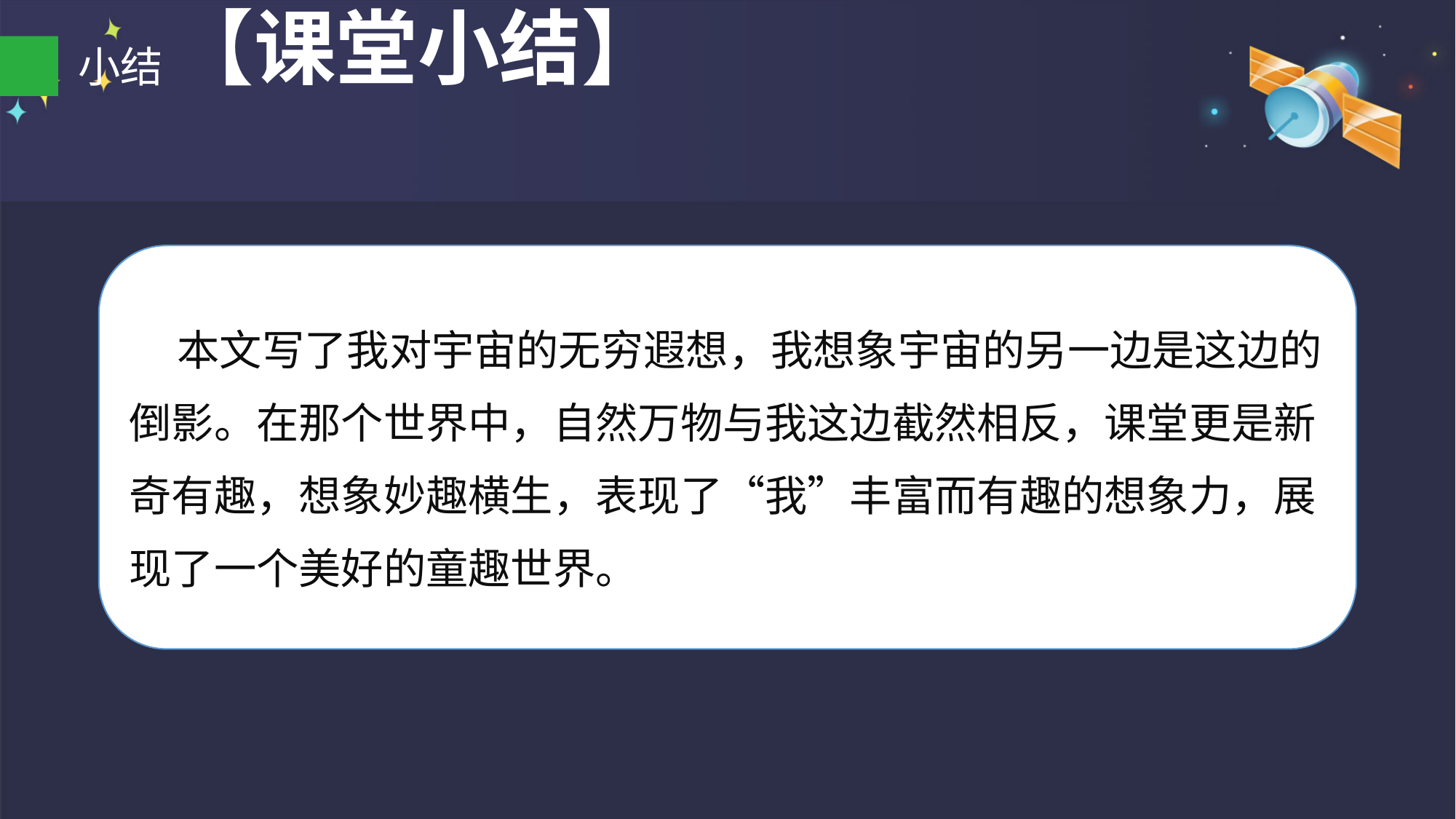

【课堂小结】
小结

    本文写了我对宇宙的无穷遐想，我想象宇宙的另一边是这边的倒影。在那个世界中，自然万物与我这边截然相反，课堂更是新奇有趣，想象妙趣横生，表现了“我”丰富而有趣的想象力，展现了一个美好的童趣世界。